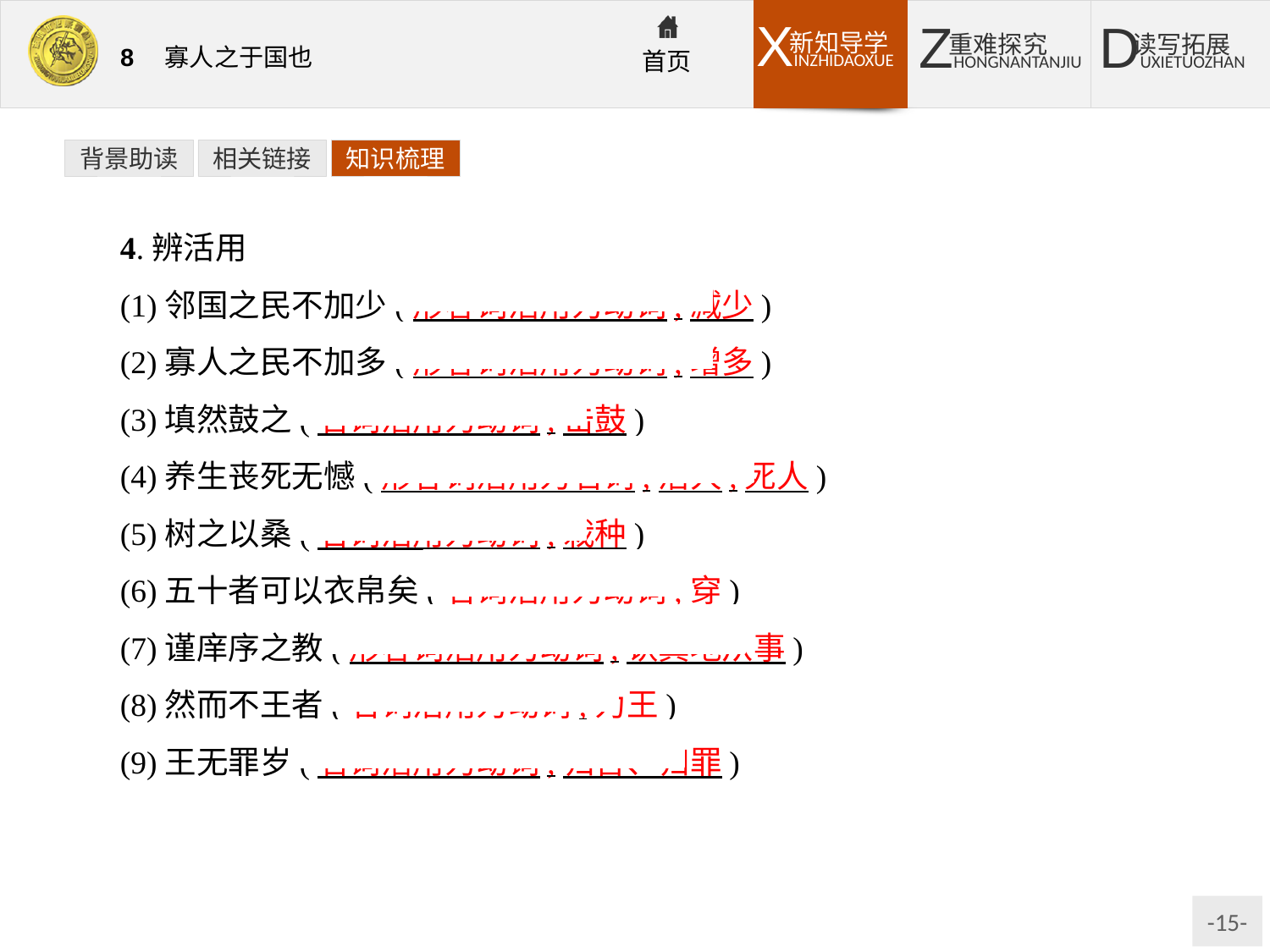

背景助读
相关链接
知识梳理
4.辨活用
(1)邻国之民不加少(形容词活用为动词,减少)
(2)寡人之民不加多(形容词活用为动词,增多)
(3)填然鼓之(名词活用为动词,击鼓)
(4)养生丧死无憾(形容词活用为名词,活人,死人)
(5)树之以桑(名词活用为动词,栽种)
(6)五十者可以衣帛矣(名词活用为动词,穿)
(7)谨庠序之教(形容词活用为动词,认真地从事)
(8)然而不王者(名词活用为动词,为王)
(9)王无罪岁(名词活用为动词,归咎、归罪)